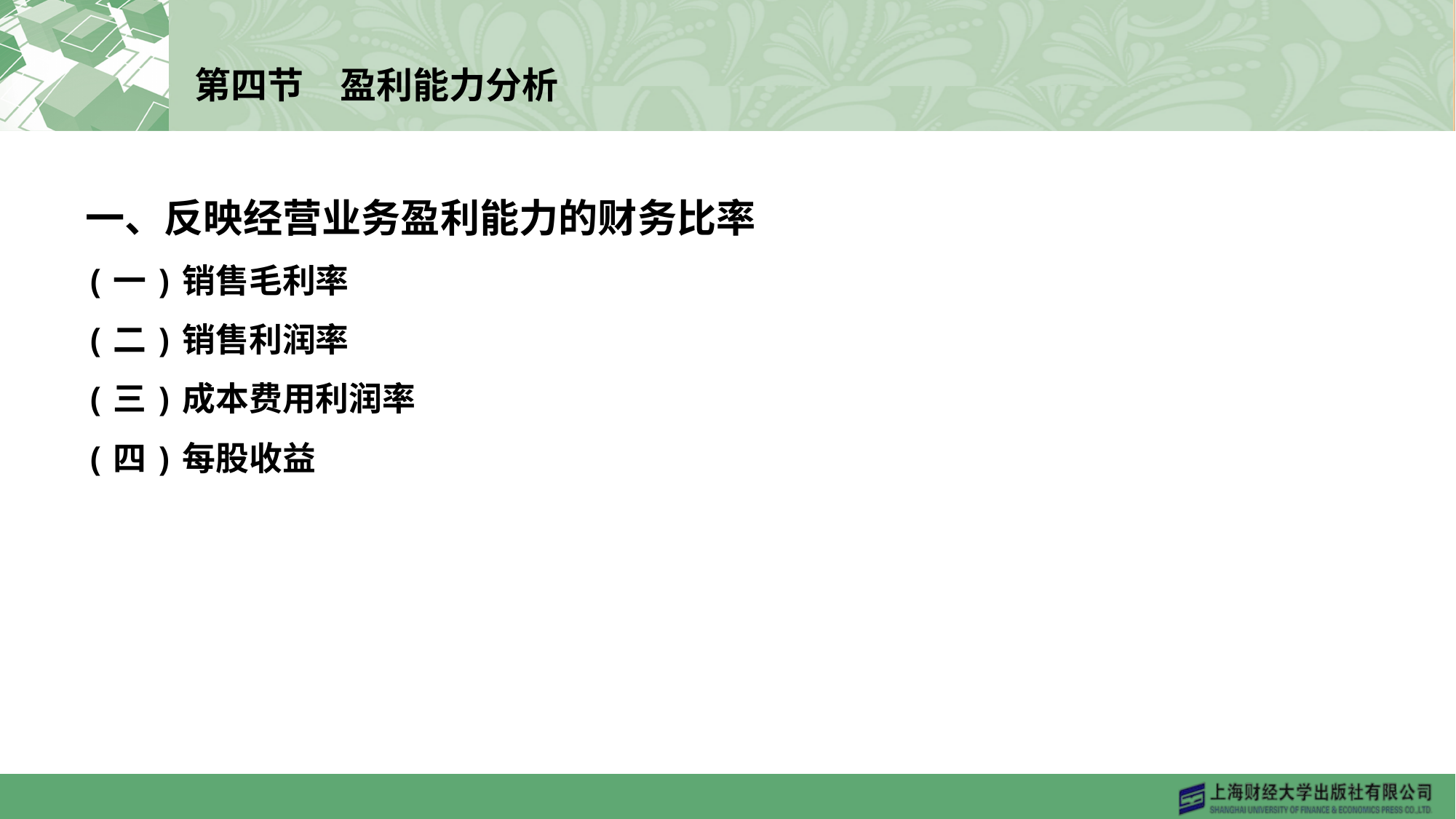

# 第四节　盈利能力分析
一、反映经营业务盈利能力的财务比率
(一)销售毛利率
(二)销售利润率
(三)成本费用利润率
(四)每股收益